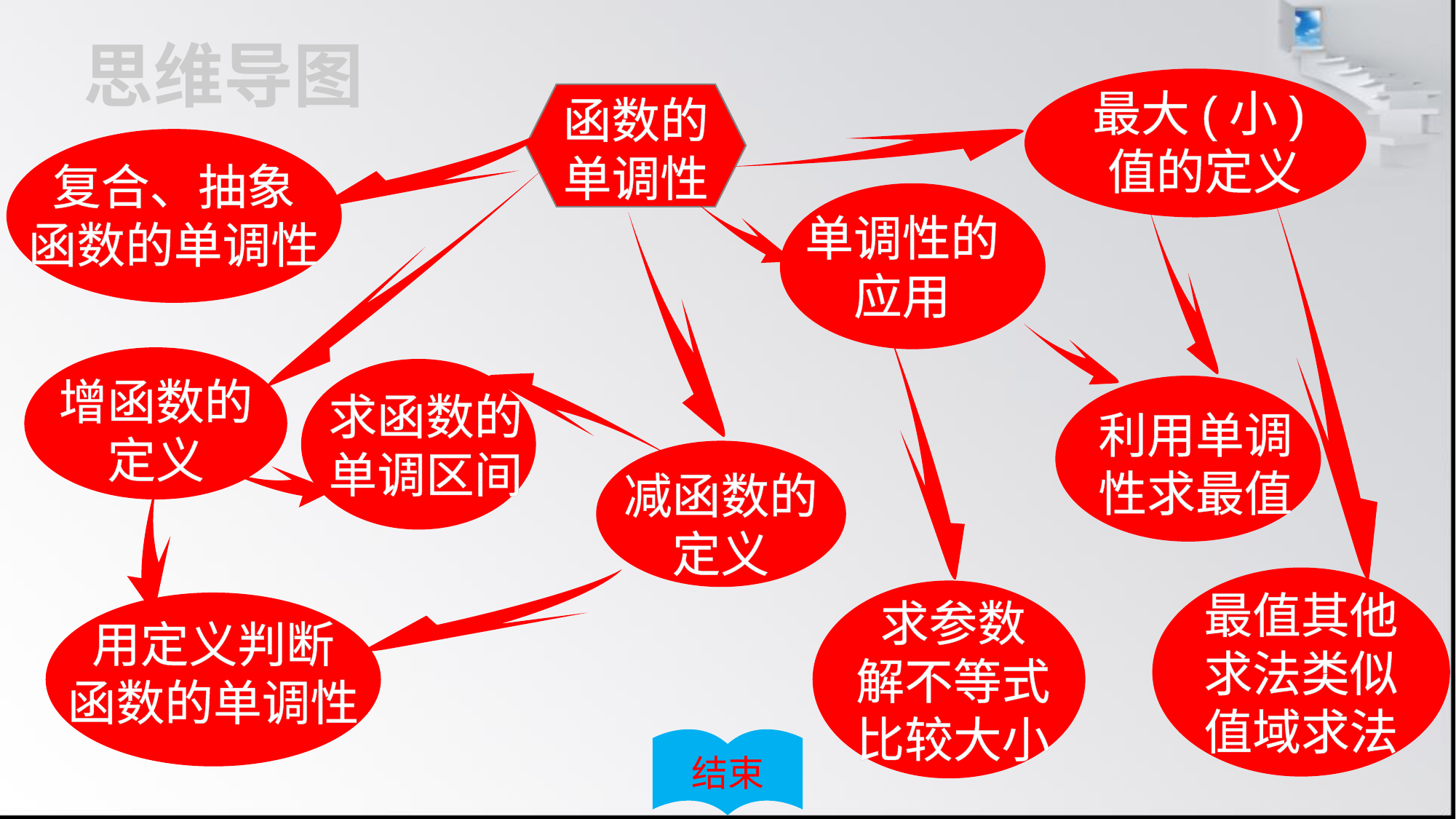

思维导图

最大(小)值的定义

函数的单调性

复合、抽象
函数的单调性

单调性的应用

增函数的定义

求函数的单调区间
利用单调性求最值

减函数的定义

最值其他求法类似值域求法

求参数
解不等式
比较大小

用定义判断
函数的单调性
结束